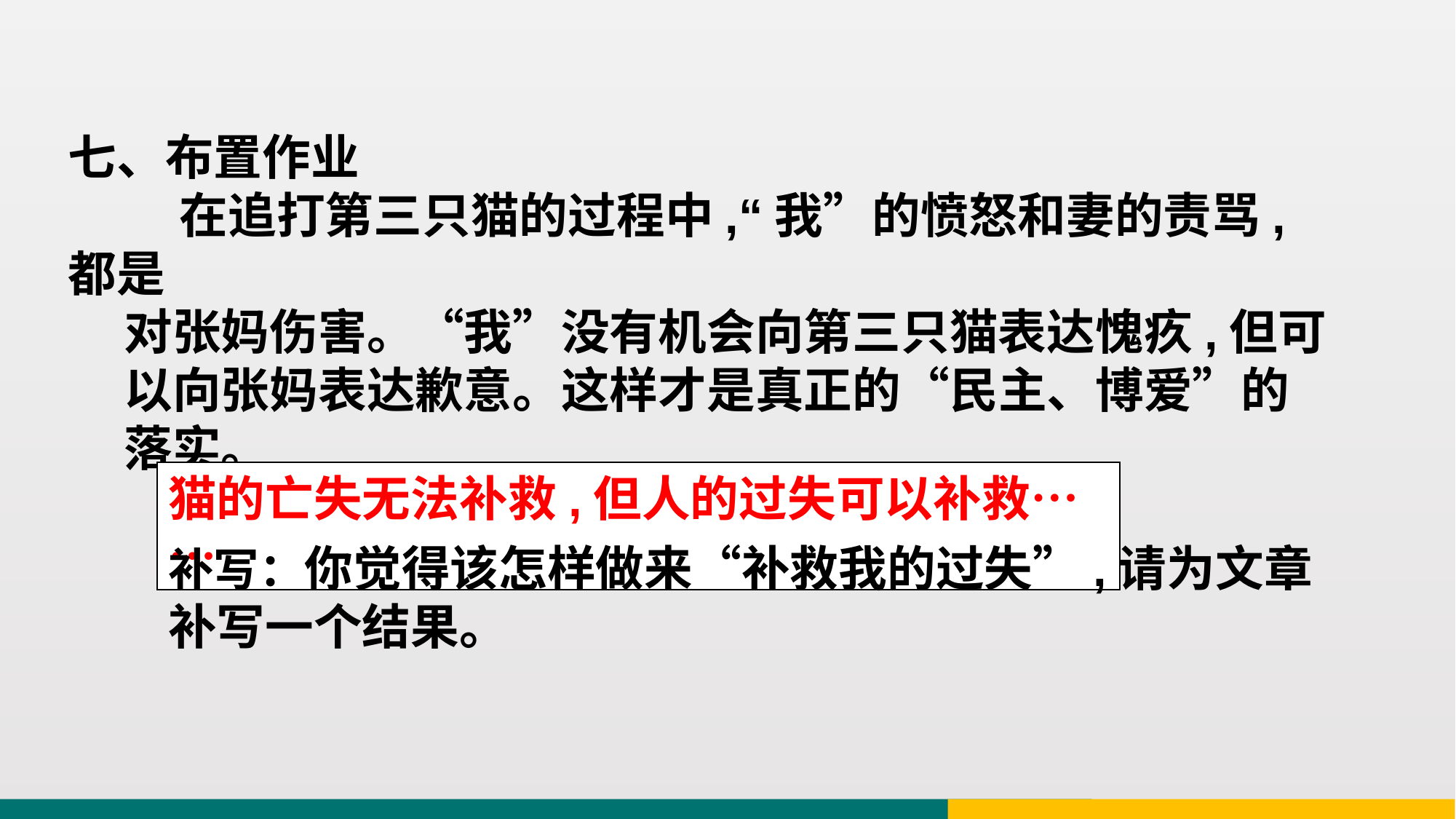

七、布置作业
         在追打第三只猫的过程中,“我”的愤怒和妻的责骂,都是
    对张妈伤害。“我”没有机会向第三只猫表达愧疚,但可
    以向张妈表达歉意。这样才是真正的“民主、博爱”的
    落实。
猫的亡失无法补救,但人的过失可以补救……
补写：你觉得该怎样做来“补救我的过失”,请为文章补写一个结果。